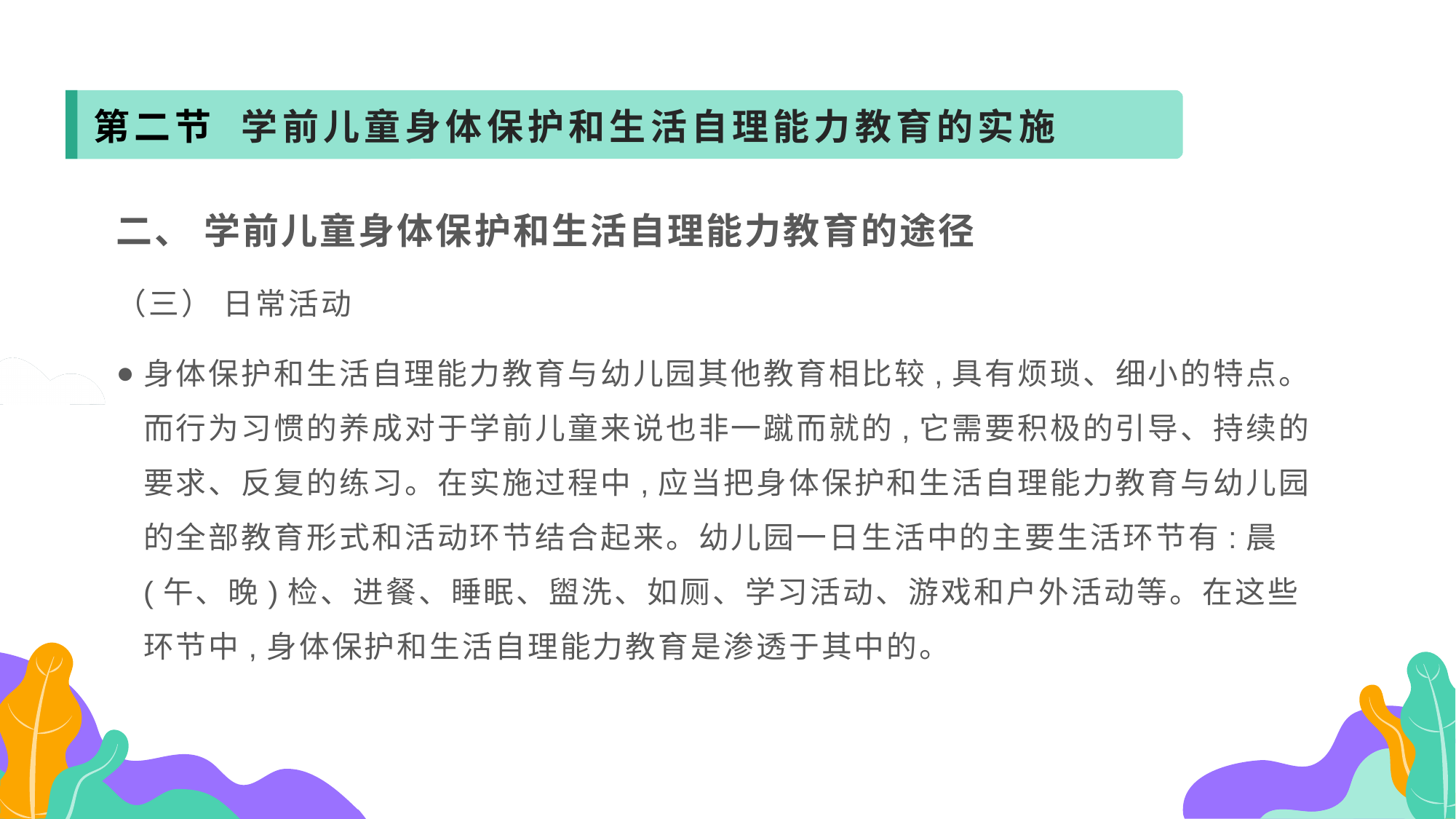

第二节  学前儿童身体保护和生活自理能力教育的实施
二、 学前儿童身体保护和生活自理能力教育的途径
（三） 日常活动
身体保护和生活自理能力教育与幼儿园其他教育相比较,具有烦琐、细小的特点。而行为习惯的养成对于学前儿童来说也非一蹴而就的,它需要积极的引导、持续的要求、反复的练习。在实施过程中,应当把身体保护和生活自理能力教育与幼儿园的全部教育形式和活动环节结合起来。幼儿园一日生活中的主要生活环节有:晨(午、晚)检、进餐、睡眠、盥洗、如厕、学习活动、游戏和户外活动等。在这些环节中,身体保护和生活自理能力教育是渗透于其中的。